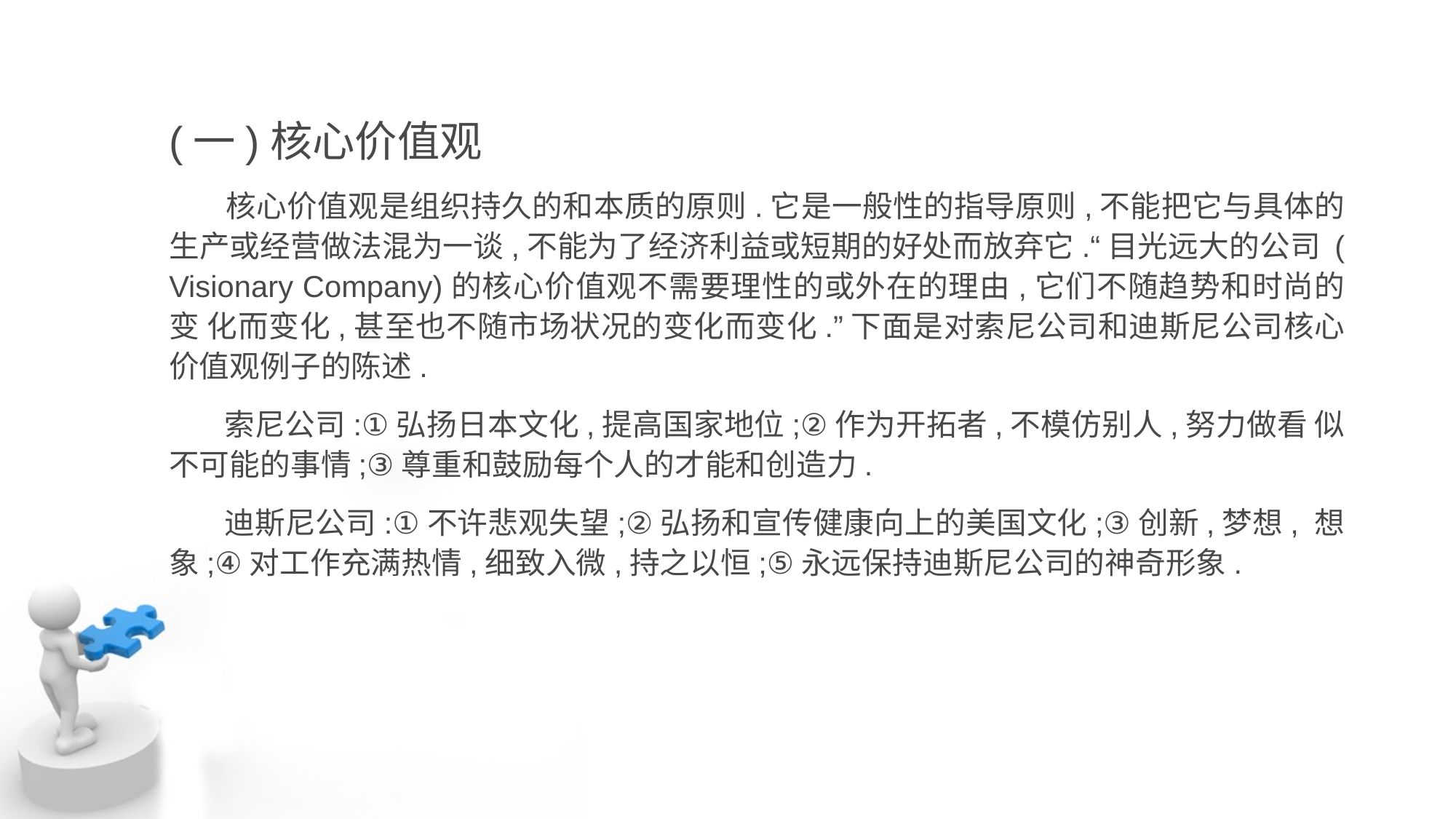

(一)核心价值观
       核心价值观是组织持久的和本质的原则.它是一般性的指导原则,不能把它与具体的 生产或经营做法混为一谈,不能为了经济利益或短期的好处而放弃它.“目光远大的公司 ( Visionary Company)的核心价值观不需要理性的或外在的理由,它们不随趋势和时尚的变 化而变化,甚至也不随市场状况的变化而变化.”下面是对索尼公司和迪斯尼公司核心 价值观例子的陈述.
       索尼公司:①弘扬日本文化,提高国家地位;②作为开拓者,不模仿别人,努力做看 似不可能的事情;③尊重和鼓励每个人的才能和创造力.
       迪斯尼公司:①不许悲观失望;②弘扬和宣传健康向上的美国文化;③创新,梦想, 想象;④对工作充满热情,细致入微,持之以恒;⑤永远保持迪斯尼公司的神奇形象.